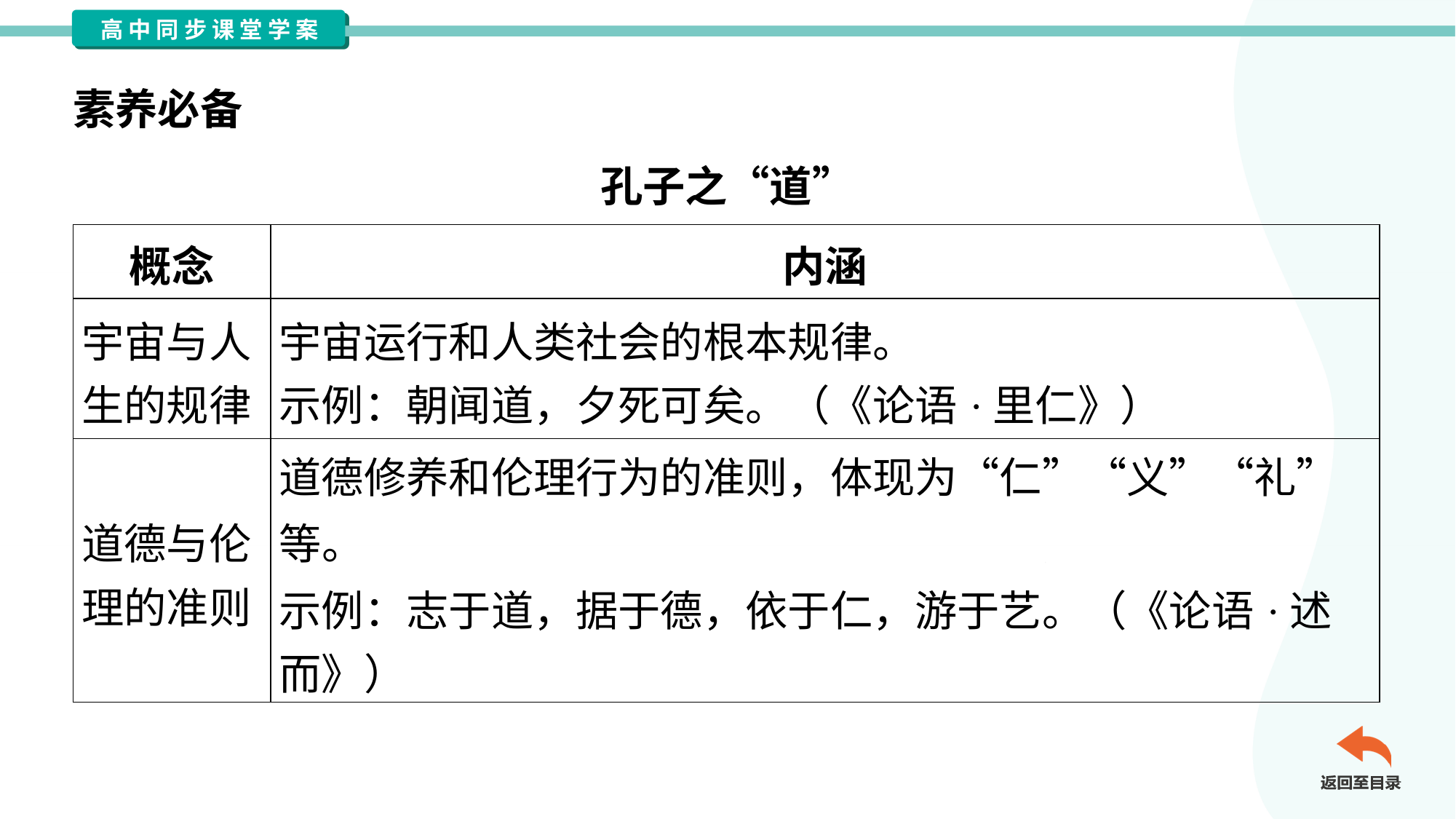

素养必备
孔子之“道”
| 概念 | 内涵 |
| --- | --- |
| 宇宙与人 生的规律 | 宇宙运行和人类社会的根本规律。 示例：朝闻道，夕死可矣。（《论语·里仁》） |
| 道德与伦 理的准则 | 道德修养和伦理行为的准则，体现为“仁”“义”“礼”等。 示例：志于道，据于德，依于仁，游于艺。（《论语·述 而》） |